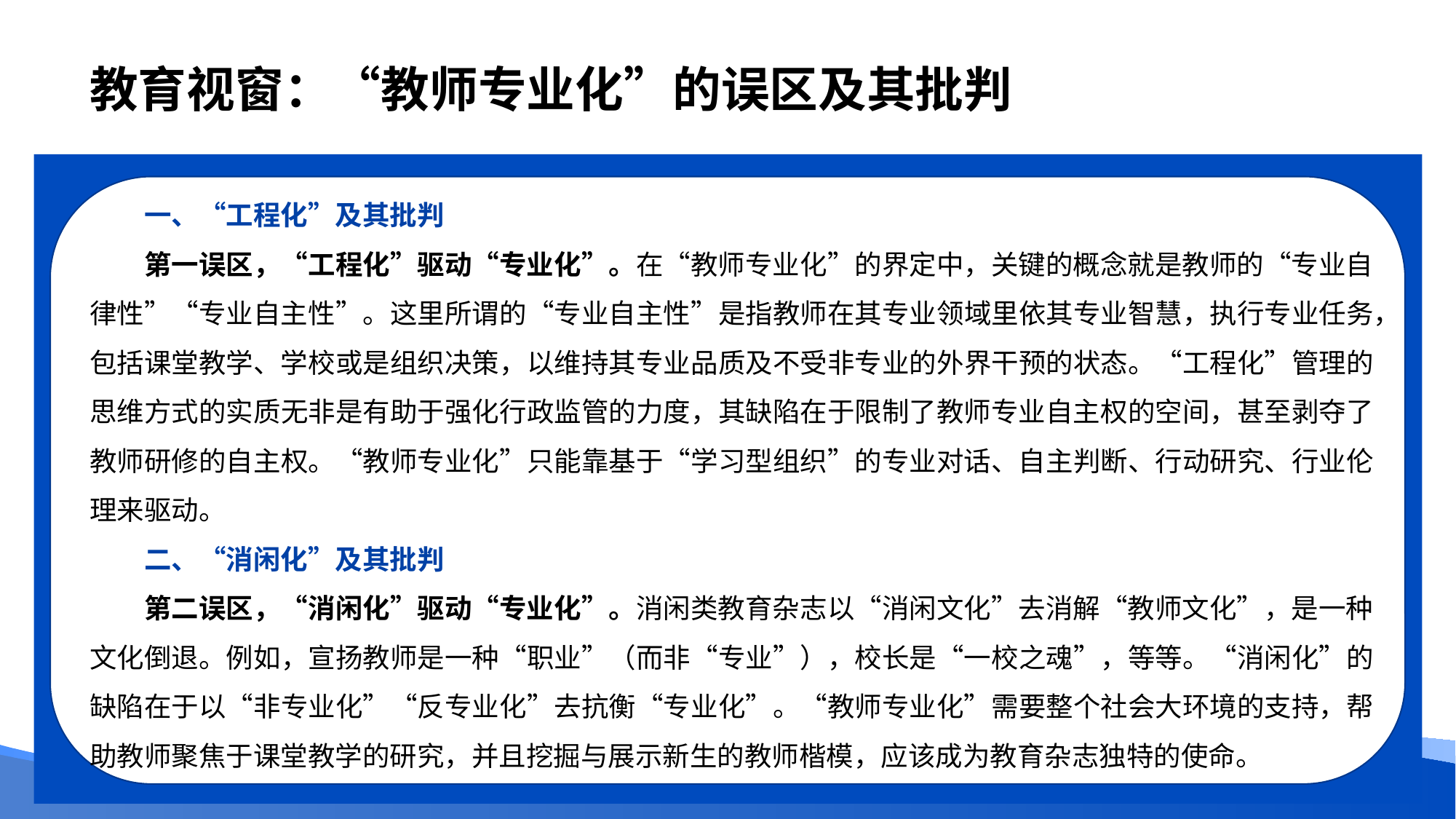

# 教育视窗：“教师专业化”的误区及其批判

一、“工程化”及其批判
第一误区，“工程化”驱动“专业化”。在“教师专业化”的界定中，关键的概念就是教师的“专业自律性”“专业自主性”。这里所谓的“专业自主性”是指教师在其专业领域里依其专业智慧，执行专业任务，包括课堂教学、学校或是组织决策，以维持其专业品质及不受非专业的外界干预的状态。“工程化”管理的思维方式的实质无非是有助于强化行政监管的力度，其缺陷在于限制了教师专业自主权的空间，甚至剥夺了教师研修的自主权。“教师专业化”只能靠基于“学习型组织”的专业对话、自主判断、行动研究、行业伦理来驱动。
二、“消闲化”及其批判
第二误区，“消闲化”驱动“专业化”。消闲类教育杂志以“消闲文化”去消解“教师文化”，是一种文化倒退。例如，宣扬教师是一种“职业”（而非“专业”），校长是“一校之魂”，等等。“消闲化”的缺陷在于以“非专业化”“反专业化”去抗衡“专业化”。“教师专业化”需要整个社会大环境的支持，帮助教师聚焦于课堂教学的研究，并且挖掘与展示新生的教师楷模，应该成为教育杂志独特的使命。